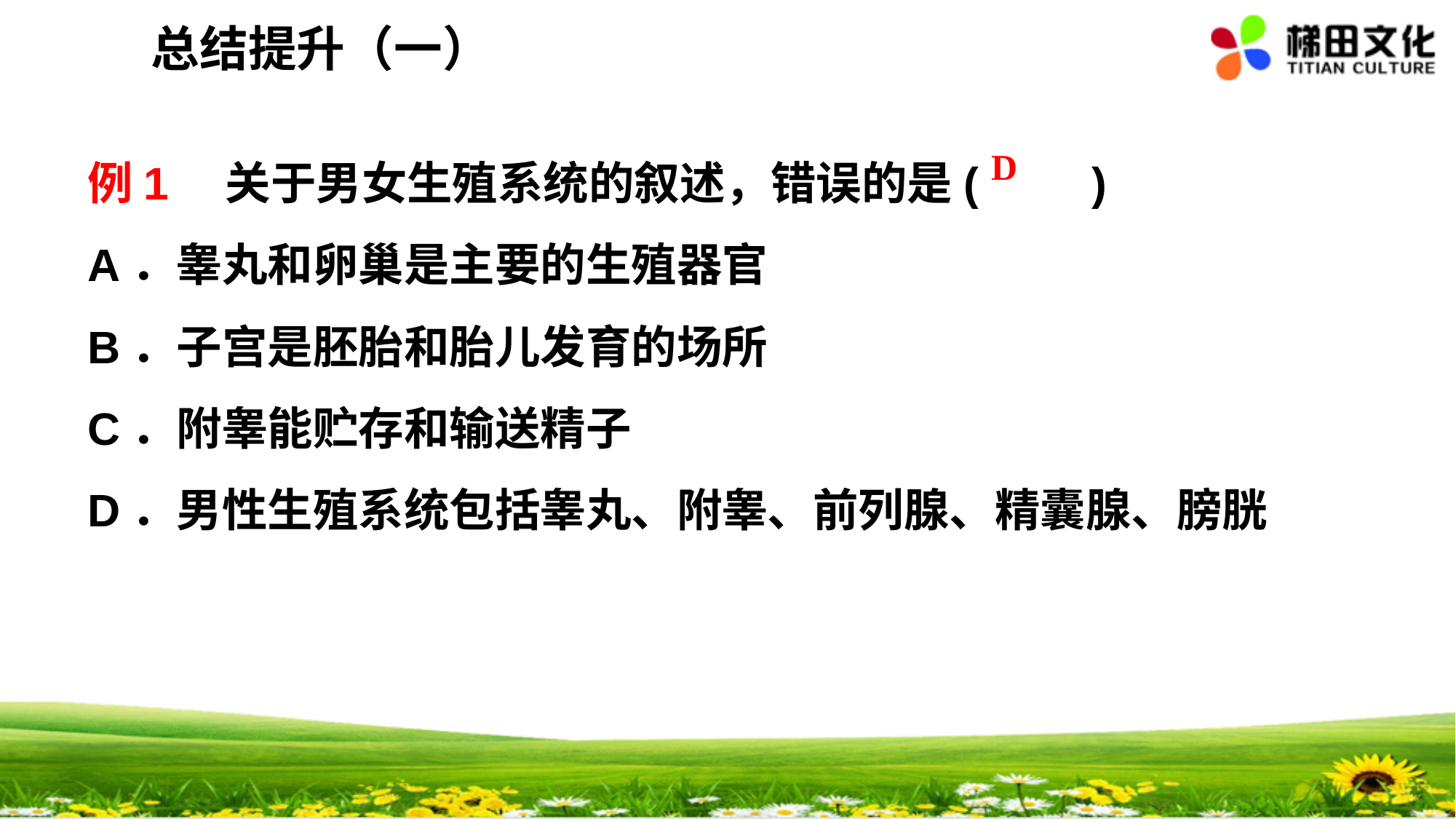

总结提升（一）
例1　关于男女生殖系统的叙述，错误的是(　　)
A．睾丸和卵巢是主要的生殖器官
B．子宫是胚胎和胎儿发育的场所
C．附睾能贮存和输送精子
D．男性生殖系统包括睾丸、附睾、前列腺、精囊腺、膀胱
 D